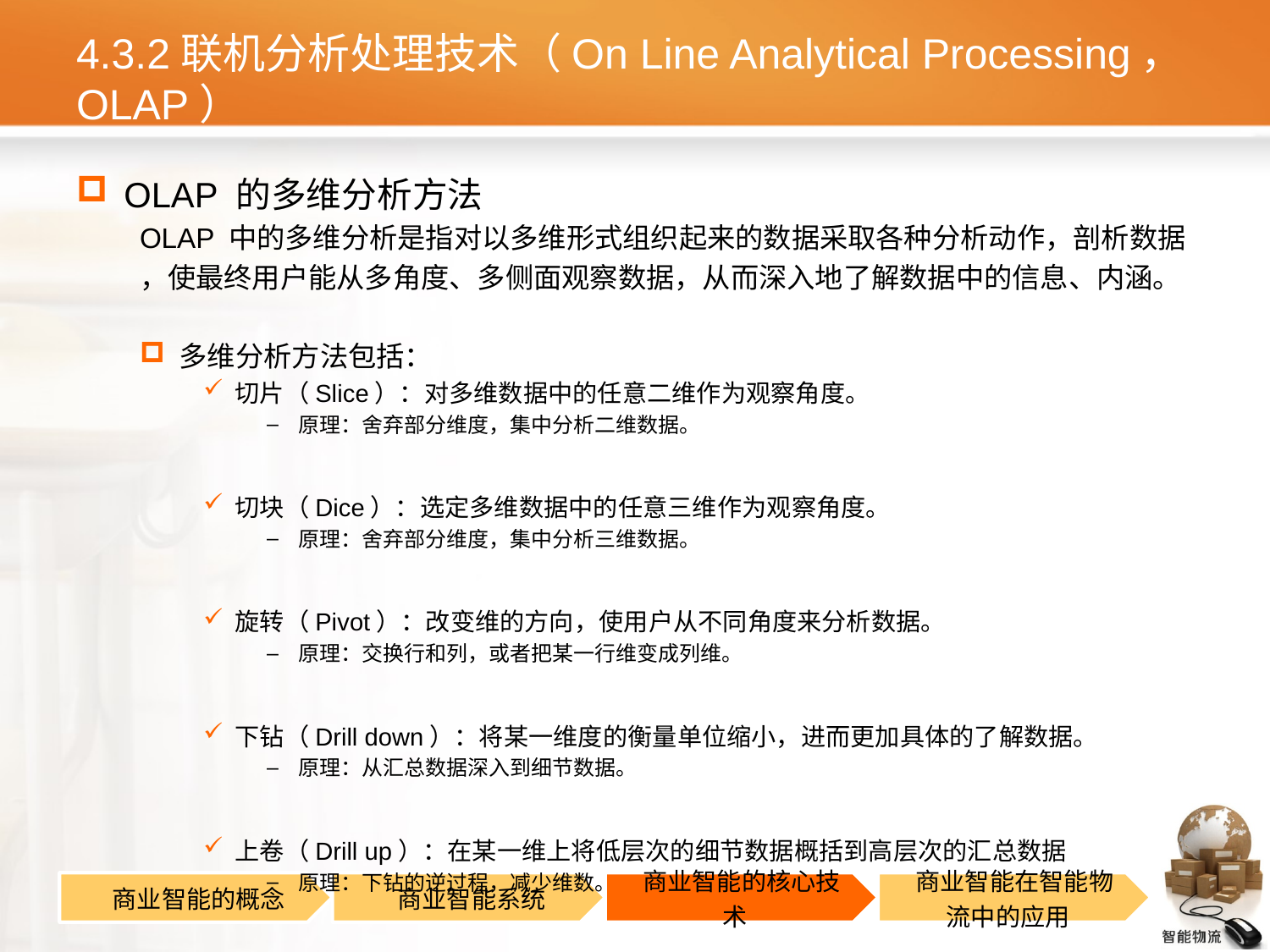

# 4.3.2联机分析处理技术（On Line Analytical Processing，OLAP）
OLAP 的多维分析方法
OLAP 中的多维分析是指对以多维形式组织起来的数据采取各种分析动作，剖析数据
，使最终用户能从多角度、多侧面观察数据，从而深入地了解数据中的信息、内涵。

多维分析方法包括：
切片（Slice）：对多维数据中的任意二维作为观察角度。
原理：舍弃部分维度，集中分析二维数据。

切块（Dice）：选定多维数据中的任意三维作为观察角度。
原理：舍弃部分维度，集中分析三维数据。

旋转（Pivot）：改变维的方向，使用户从不同角度来分析数据。
原理：交换行和列，或者把某一行维变成列维。

下钻（Drill down）：将某一维度的衡量单位缩小，进而更加具体的了解数据。
原理：从汇总数据深入到细节数据。

上卷（Drill up）：在某一维上将低层次的细节数据概括到高层次的汇总数据
原理：下钻的逆过程，减少维数。